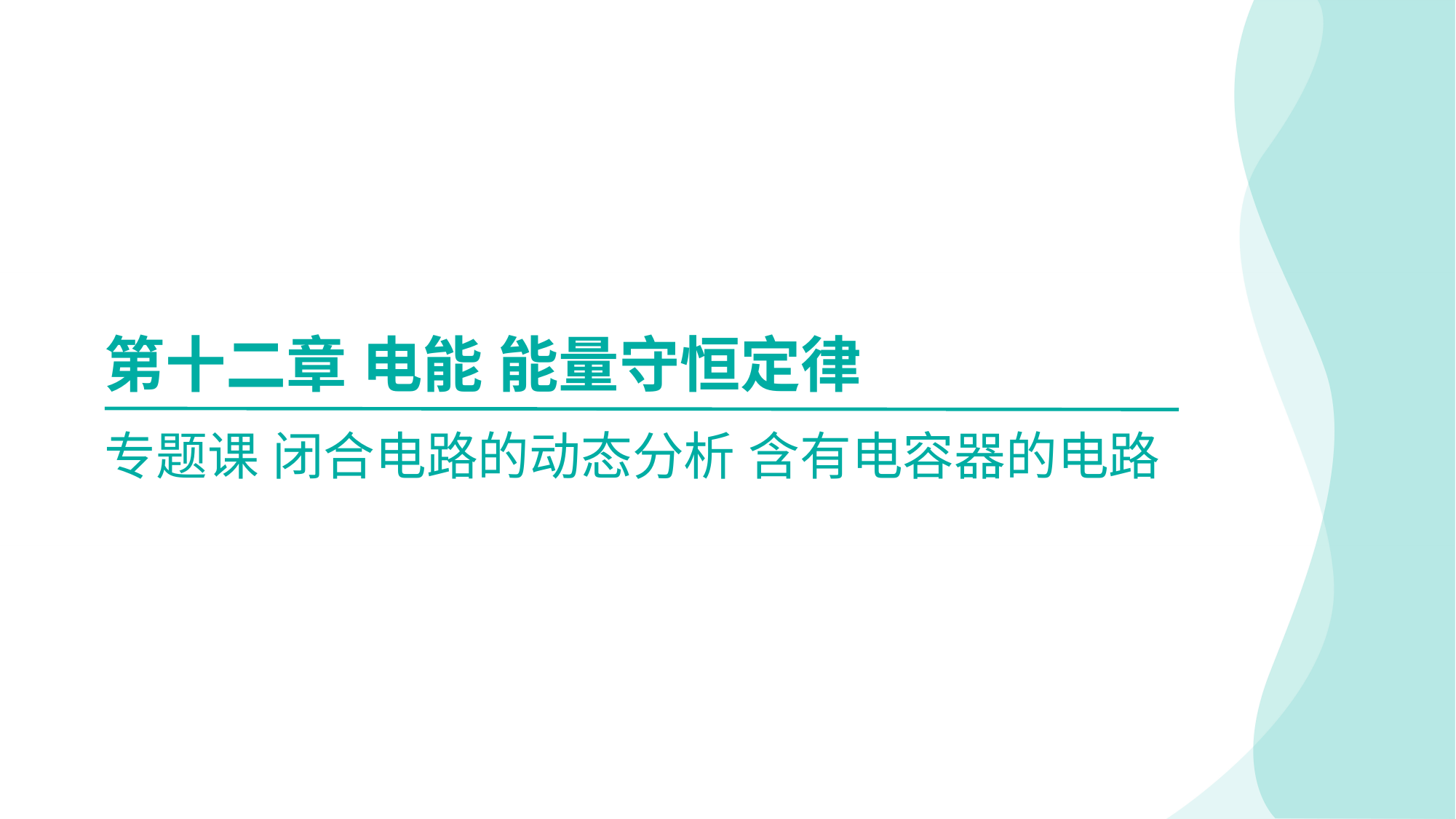

第十二章 电能 能量守恒定律

专题课 闭合电路的动态分析 含有电容器的电路